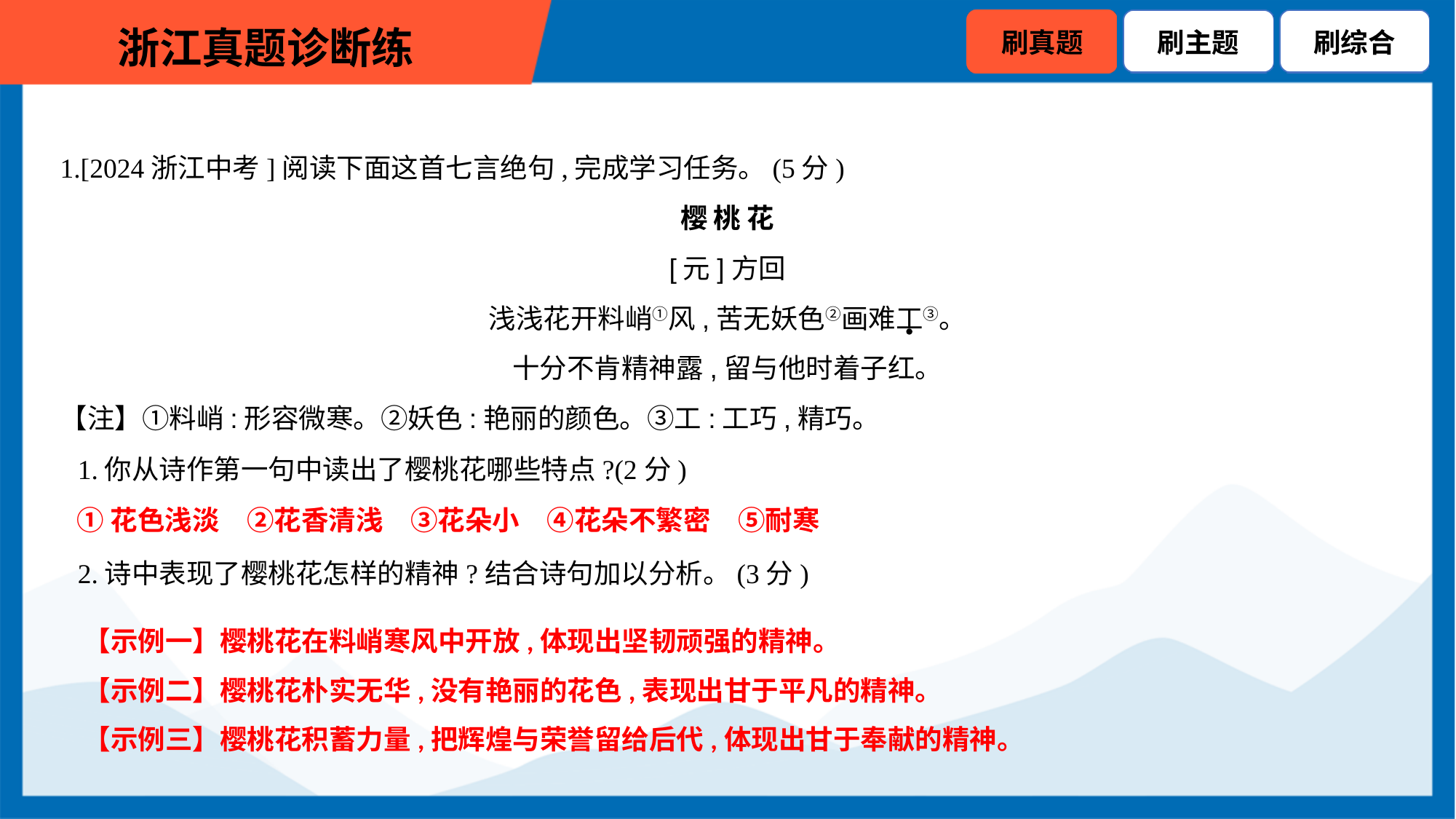

1.[2024浙江中考]阅读下面这首七言绝句,完成学习任务。(5分)
樱 桃 花
[元]方回
浅浅花开料峭①风,苦无妖色②画难工③。
十分不肯精神露,留与他时着子红。
【注】①料峭:形容微寒。②妖色:艳丽的颜色。③工:工巧,精巧。

1.你从诗作第一句中读出了樱桃花哪些特点?(2分)

①花色浅淡　②花香清浅　③花朵小　④花朵不繁密　⑤耐寒
2.诗中表现了樱桃花怎样的精神?结合诗句加以分析。(3分)
【示例一】樱桃花在料峭寒风中开放,体现出坚韧顽强的精神。
【示例二】樱桃花朴实无华,没有艳丽的花色,表现出甘于平凡的精神。
【示例三】樱桃花积蓄力量,把辉煌与荣誉留给后代,体现出甘于奉献的精神。